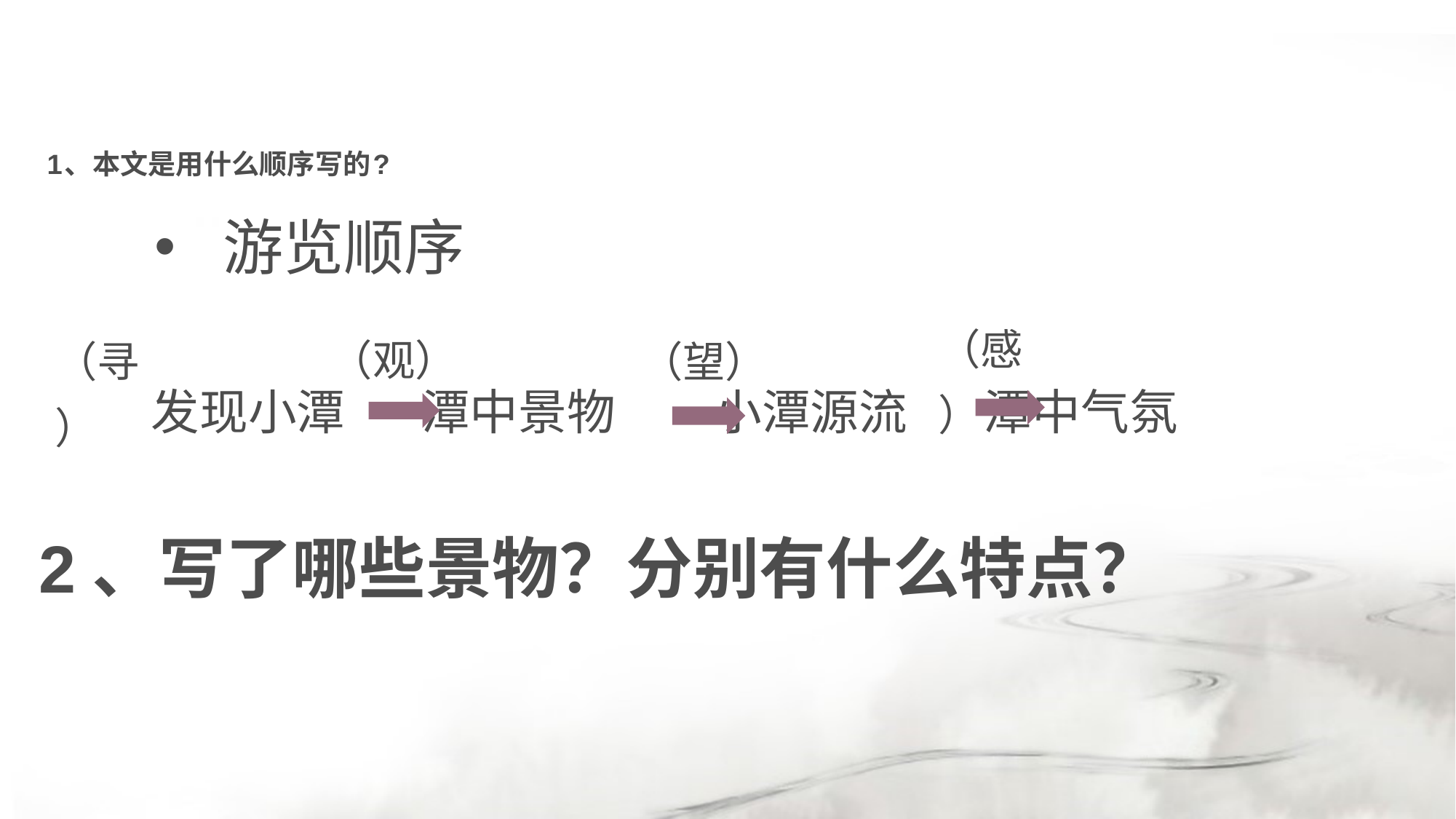

# 1、本文是用什么顺序写的?
游览顺序
（感）
（观）
（望）
（寻）
          发现小潭       潭中景物         小潭源流       潭中气氛

2、写了哪些景物？分别有什么特点？